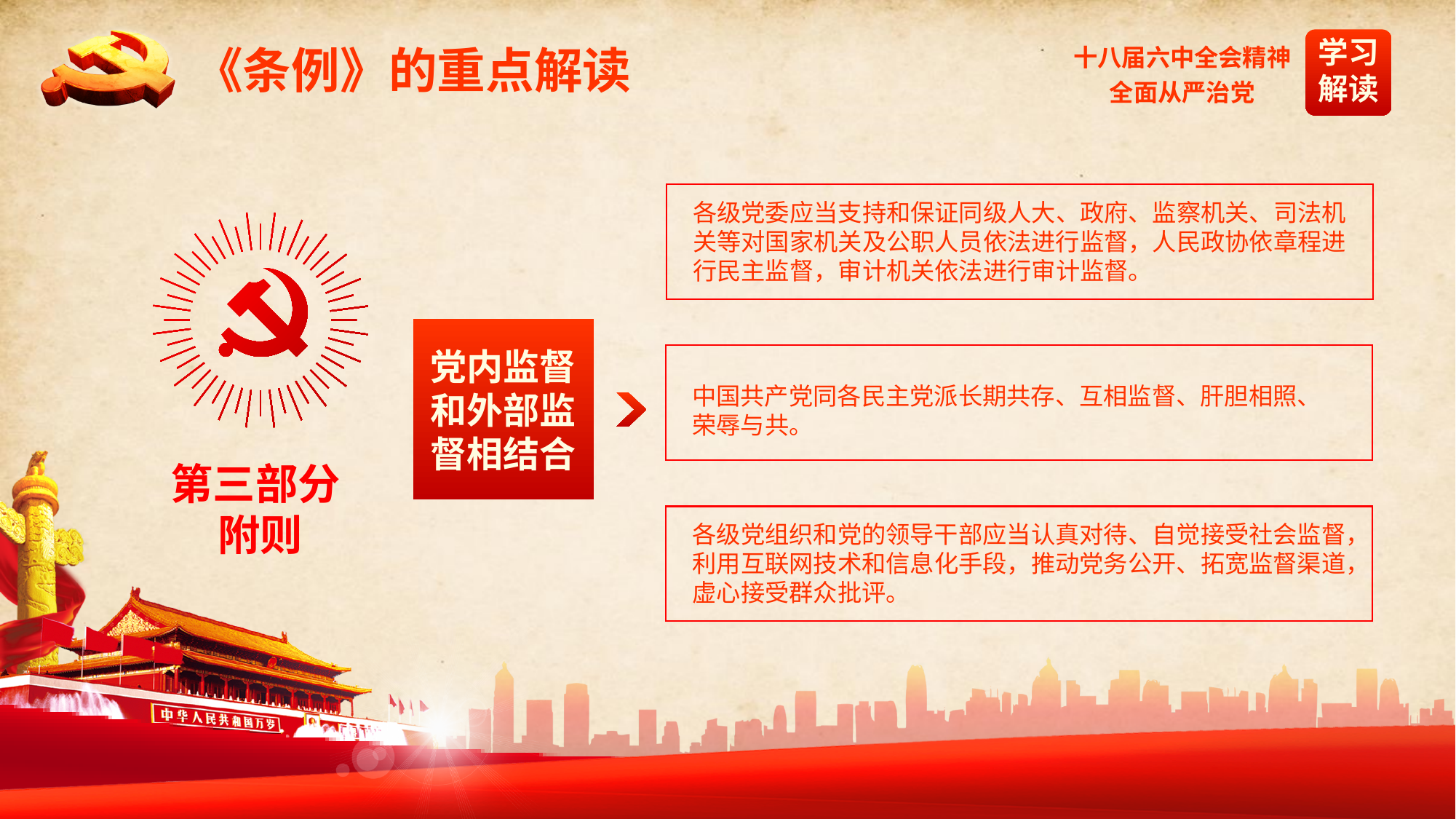

《条例》的重点解读

各级党委应当支持和保证同级人大、政府、监察机关、司法机关等对国家机关及公职人员依法进行监督，人民政协依章程进行民主监督，审计机关依法进行审计监督。

第三部分
附则
党内监督和外部监督相结合

中国共产党同各民主党派长期共存、互相监督、肝胆相照、荣辱与共。

各级党组织和党的领导干部应当认真对待、自觉接受社会监督，利用互联网技术和信息化手段，推动党务公开、拓宽监督渠道，虚心接受群众批评。